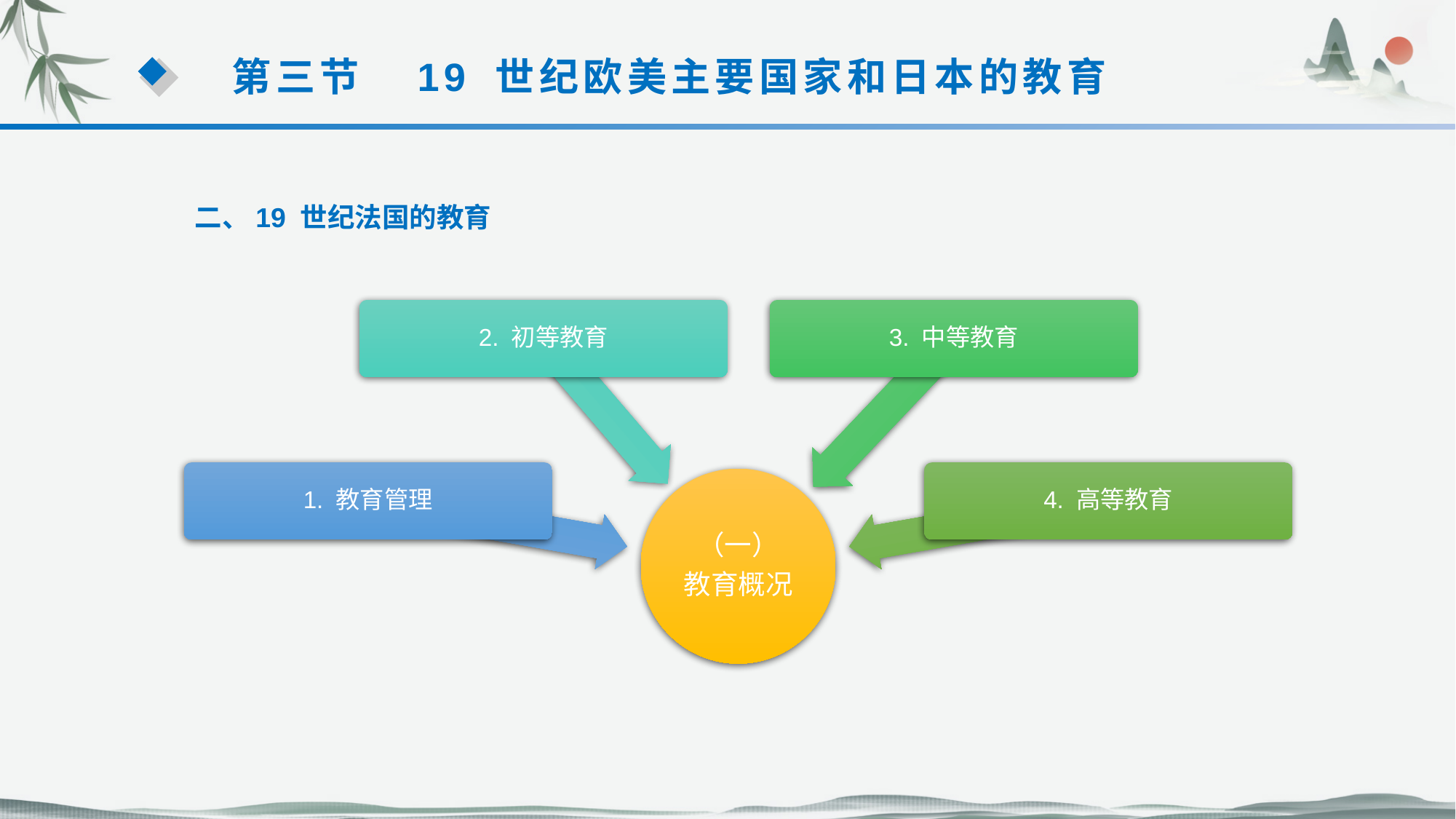

第三节　19 世纪欧美主要国家和日本的教育

二、19 世纪法国的教育
3. 中等教育
2. 初等教育

1. 教育管理
4. 高等教育
（一）
教育概况